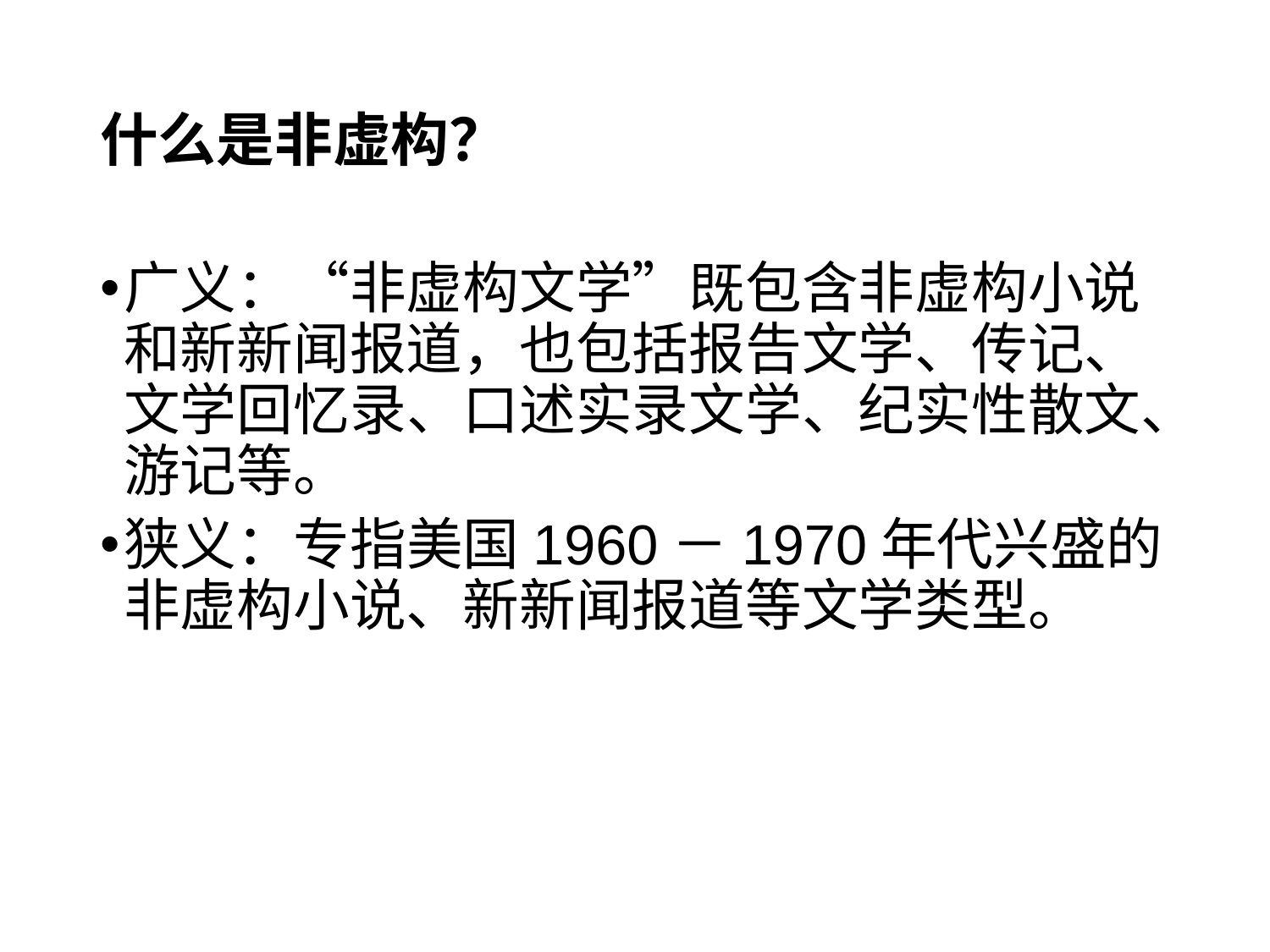

# 什么是非虚构？
广义：“非虚构文学”既包含非虚构小说和新新闻报道，也包括报告文学、传记、文学回忆录、口述实录文学、纪实性散文、游记等。
狭义：专指美国1960－1970年代兴盛的非虚构小说、新新闻报道等文学类型。